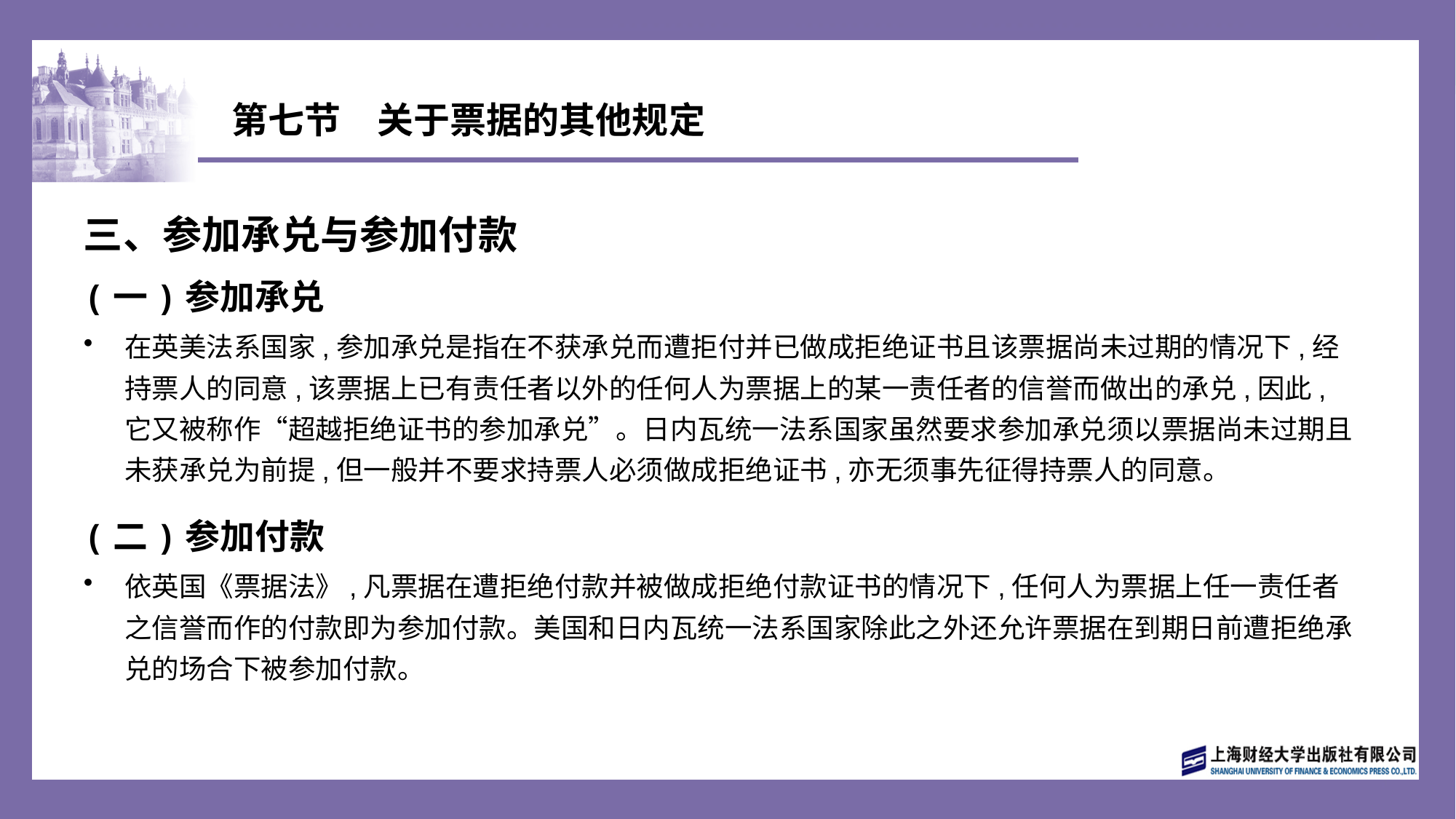

# 第七节　关于票据的其他规定
三、参加承兑与参加付款
(一)参加承兑
在英美法系国家,参加承兑是指在不获承兑而遭拒付并已做成拒绝证书且该票据尚未过期的情况下,经持票人的同意,该票据上已有责任者以外的任何人为票据上的某一责任者的信誉而做出的承兑,因此,它又被称作“超越拒绝证书的参加承兑”。日内瓦统一法系国家虽然要求参加承兑须以票据尚未过期且未获承兑为前提,但一般并不要求持票人必须做成拒绝证书,亦无须事先征得持票人的同意。
(二)参加付款
依英国《票据法》,凡票据在遭拒绝付款并被做成拒绝付款证书的情况下,任何人为票据上任一责任者之信誉而作的付款即为参加付款。美国和日内瓦统一法系国家除此之外还允许票据在到期日前遭拒绝承兑的场合下被参加付款。